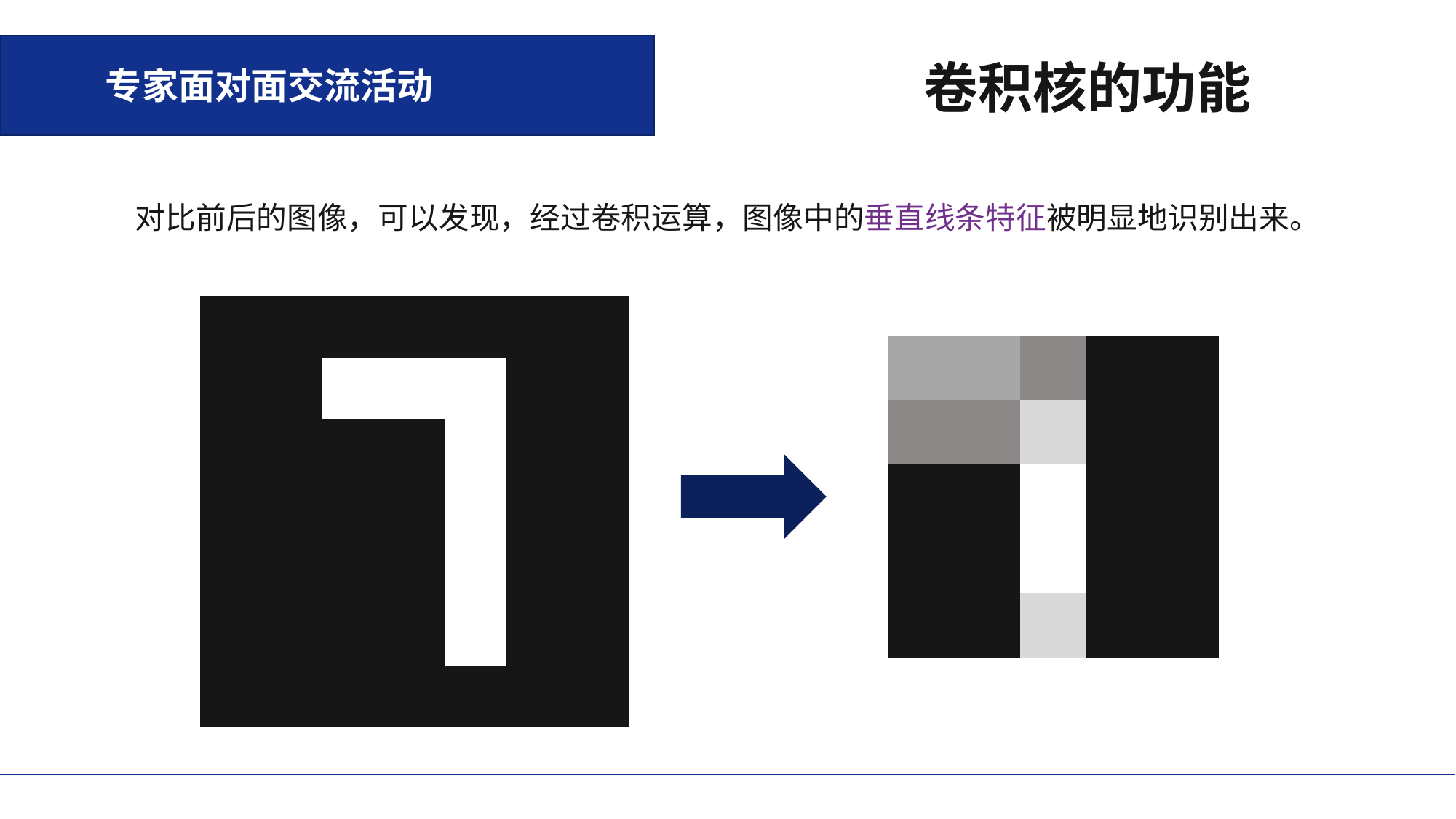

专家面对面交流活动
卷积核的功能
对比前后的图像，可以发现，经过卷积运算，图像中的垂直线条特征被明显地识别出来。
|  |  |  |  |  |  |  |
| --- | --- | --- | --- | --- | --- | --- |
|  |  |  |  |  |  |  |
|  |  |  |  |  |  |  |
|  |  |  |  |  |  |  |
|  |  |  |  |  |  |  |
|  |  |  |  |  |  |  |
|  |  |  |  |  |  |  |
|  |  |  |  |  |
| --- | --- | --- | --- | --- |
|  |  |  |  |  |
|  |  |  |  |  |
|  |  |  |  |  |
|  |  |  |  |  |